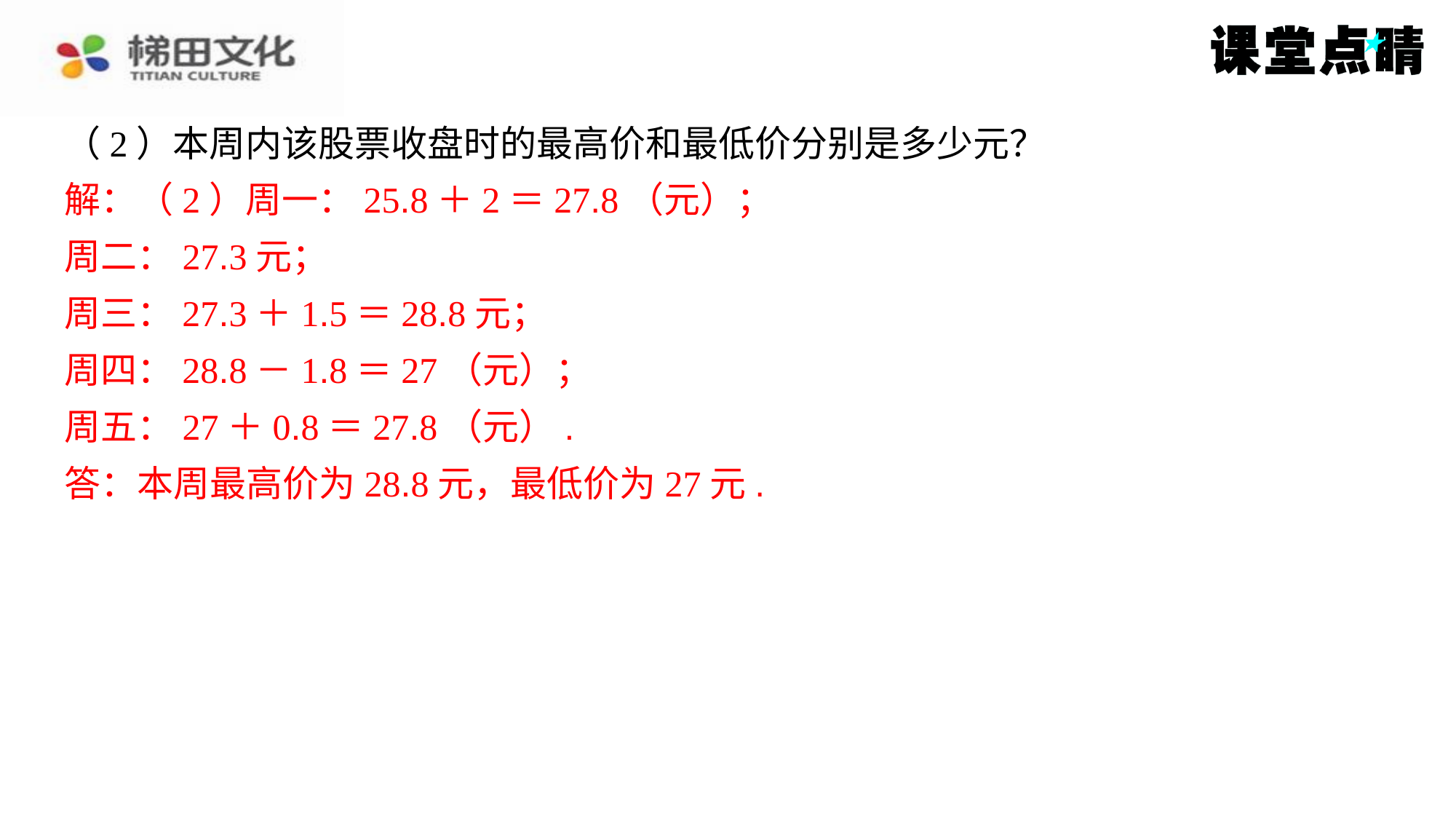

（2）本周内该股票收盘时的最高价和最低价分别是多少元？
解：（2）周一：25.8＋2＝27.8（元）；
周二：27.3元；
周三：27.3＋1.5＝28.8元；
周四：28.8－1.8＝27（元）；
周五：27＋0.8＝27.8（元）.
答：本周最高价为28.8元，最低价为27元.
解：（2）周一：25.8＋2＝27.8（元）；
周二：27.3元；
周三：27.3＋1.5＝28.8元；
周四：28.8－1.8＝27（元）；
周五：27＋0.8＝27.8（元）.
答：本周最高价为28.8元，最低价为27元.